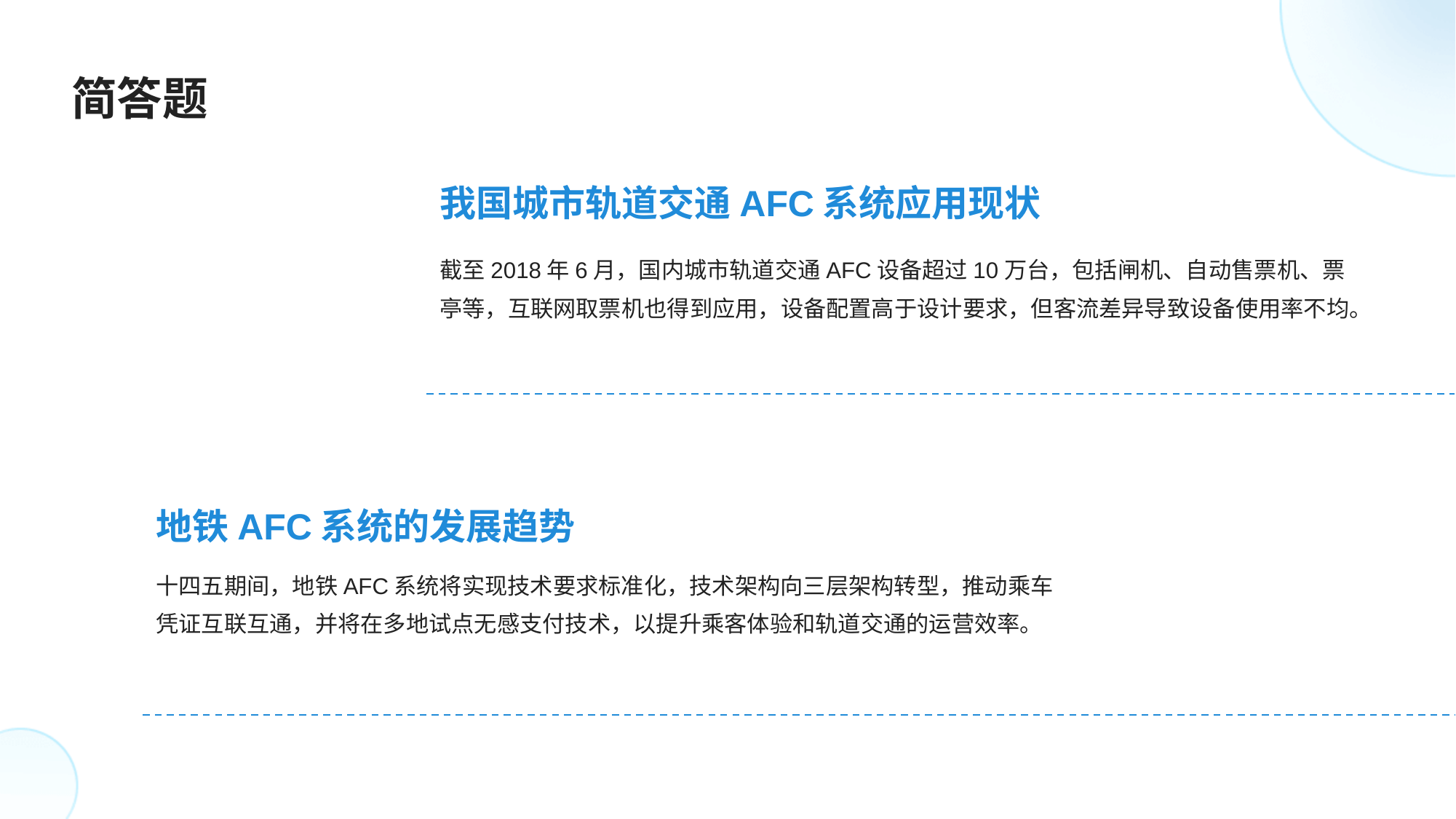

简答题
我国城市轨道交通AFC系统应用现状
截至2018年6月，国内城市轨道交通AFC设备超过10万台，包括闸机、自动售票机、票亭等，互联网取票机也得到应用，设备配置高于设计要求，但客流差异导致设备使用率不均。
地铁AFC系统的发展趋势
十四五期间，地铁AFC系统将实现技术要求标准化，技术架构向三层架构转型，推动乘车凭证互联互通，并将在多地试点无感支付技术，以提升乘客体验和轨道交通的运营效率。